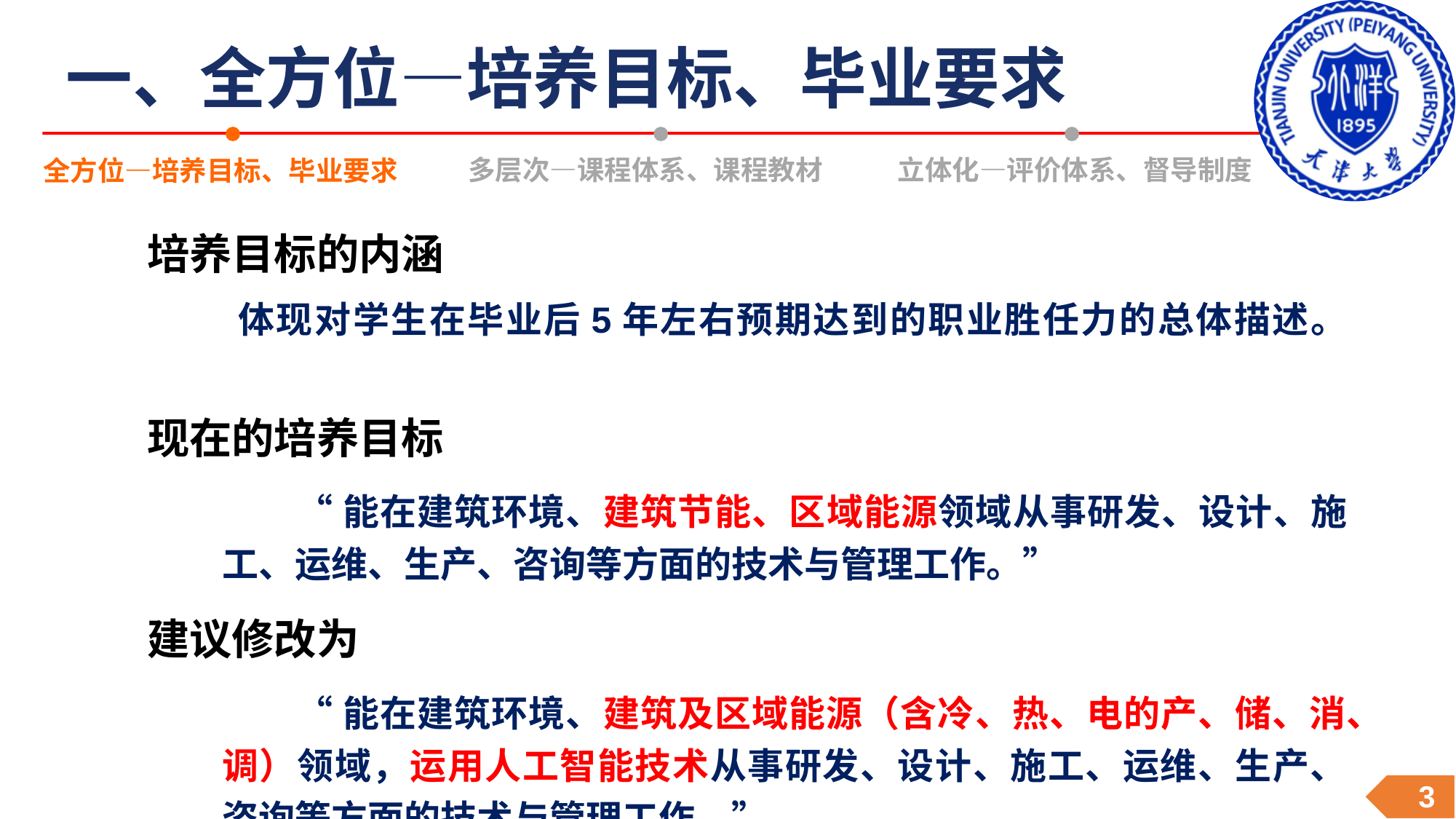

# 一、全方位—培养目标、毕业要求

多层次—课程体系、课程教材
立体化—评价体系、督导制度
全方位—培养目标、毕业要求
培养目标的内涵
        体现对学生在毕业后5年左右预期达到的职业胜任力的总体描述。
现在的培养目标
“能在建筑环境、建筑节能、区域能源领域从事研发、设计、施工、运维、生产、咨询等方面的技术与管理工作。”
建议修改为
“能在建筑环境、建筑及区域能源（含冷、热、电的产、储、消、调）领域，运用人工智能技术从事研发、设计、施工、运维、生产、咨询等方面的技术与管理工作。”
3